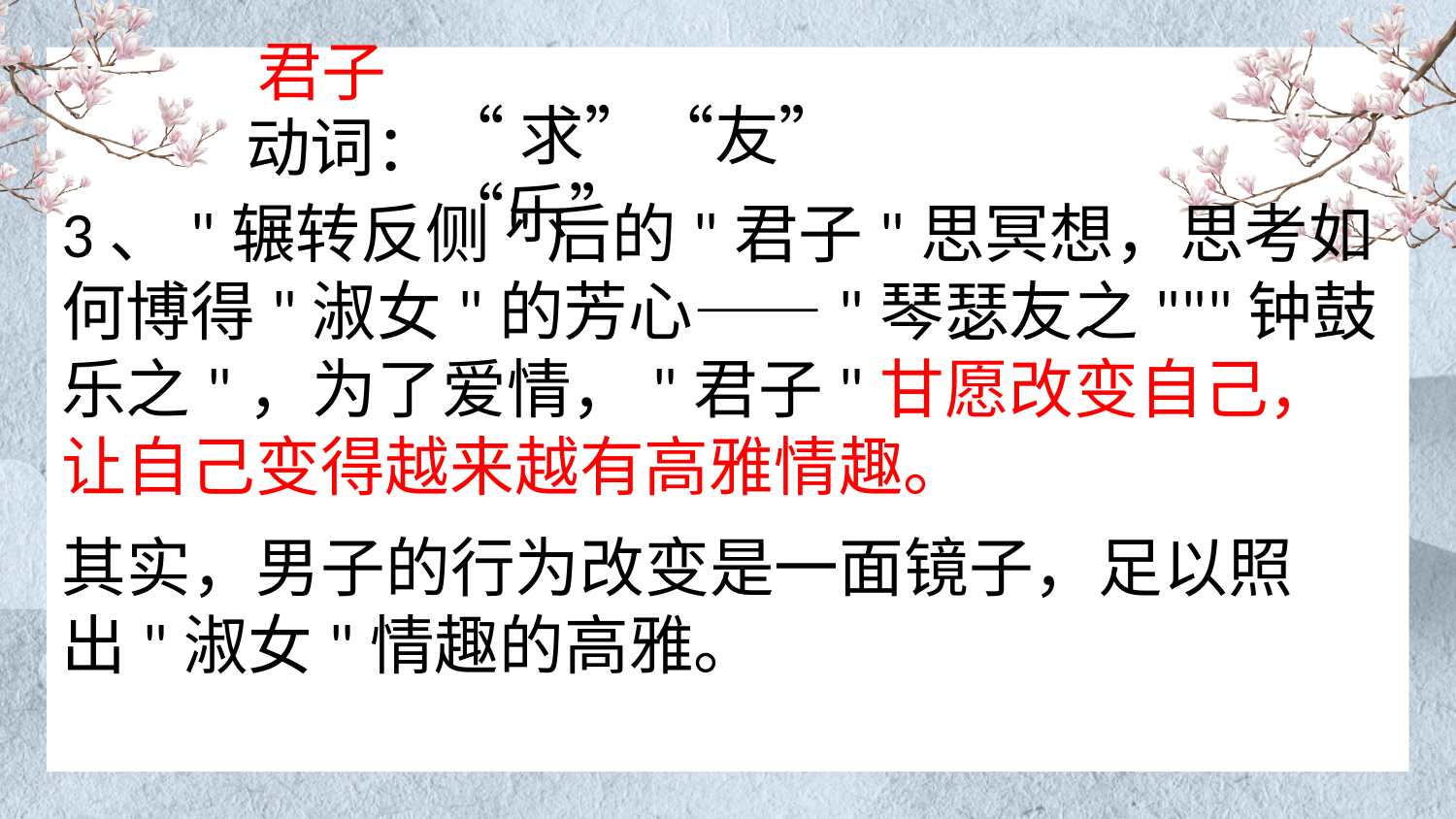

君子
“求”“友”“乐”
动词：
3、"辗转反侧"后的"君子"思冥想，思考如何博得"淑女"的芳心——"琴瑟友之"""钟鼓乐之"，为了爱情，"君子"甘愿改变自己，让自己变得越来越有高雅情趣。
壹
其实，男子的行为改变是一面镜子，足以照出"淑女"情趣的高雅。
陆